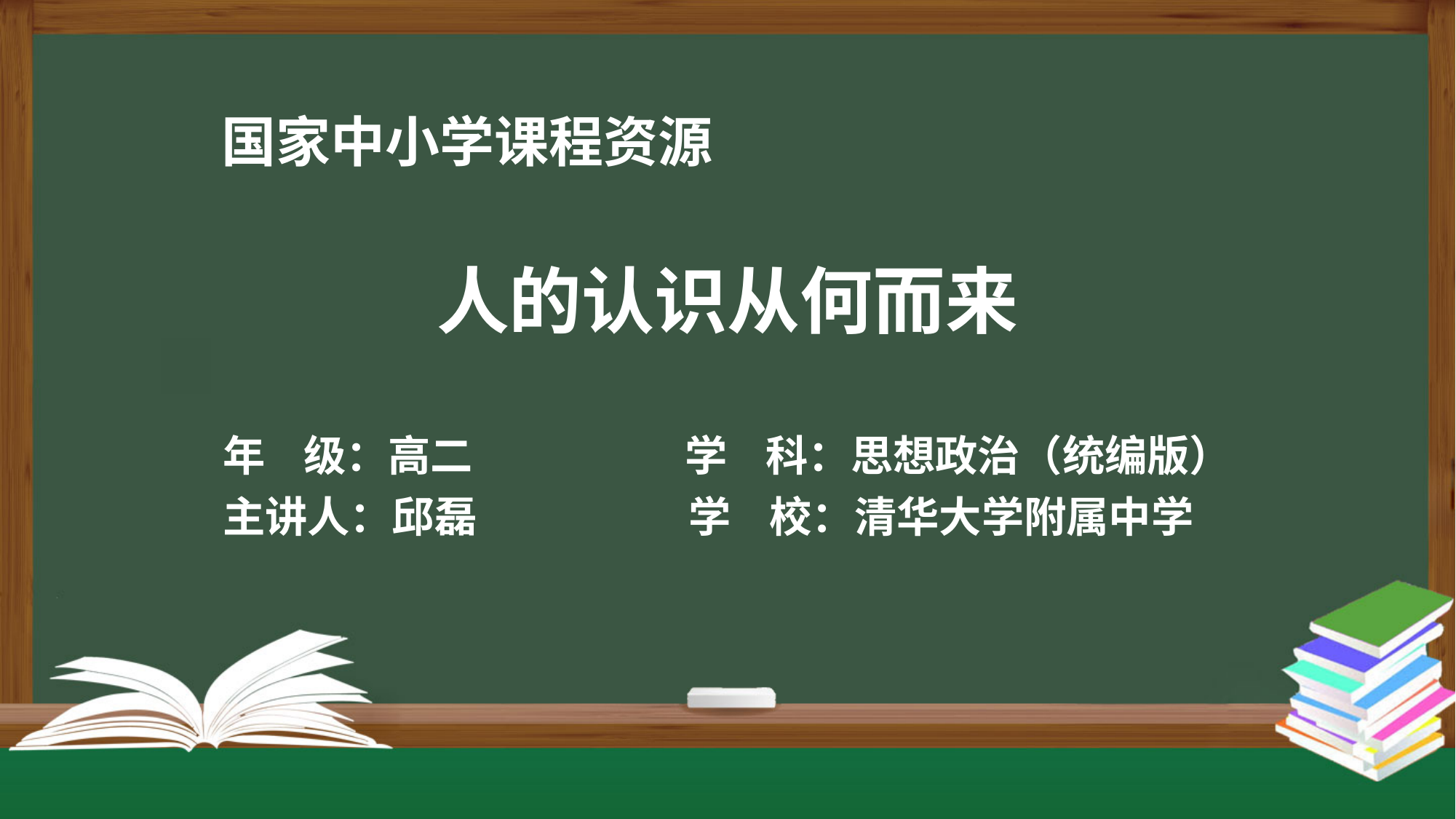

人的认识从何而来
年    级：高二                      学    科：思想政治（统编版）
主讲人：邱磊                      学    校：清华大学附属中学